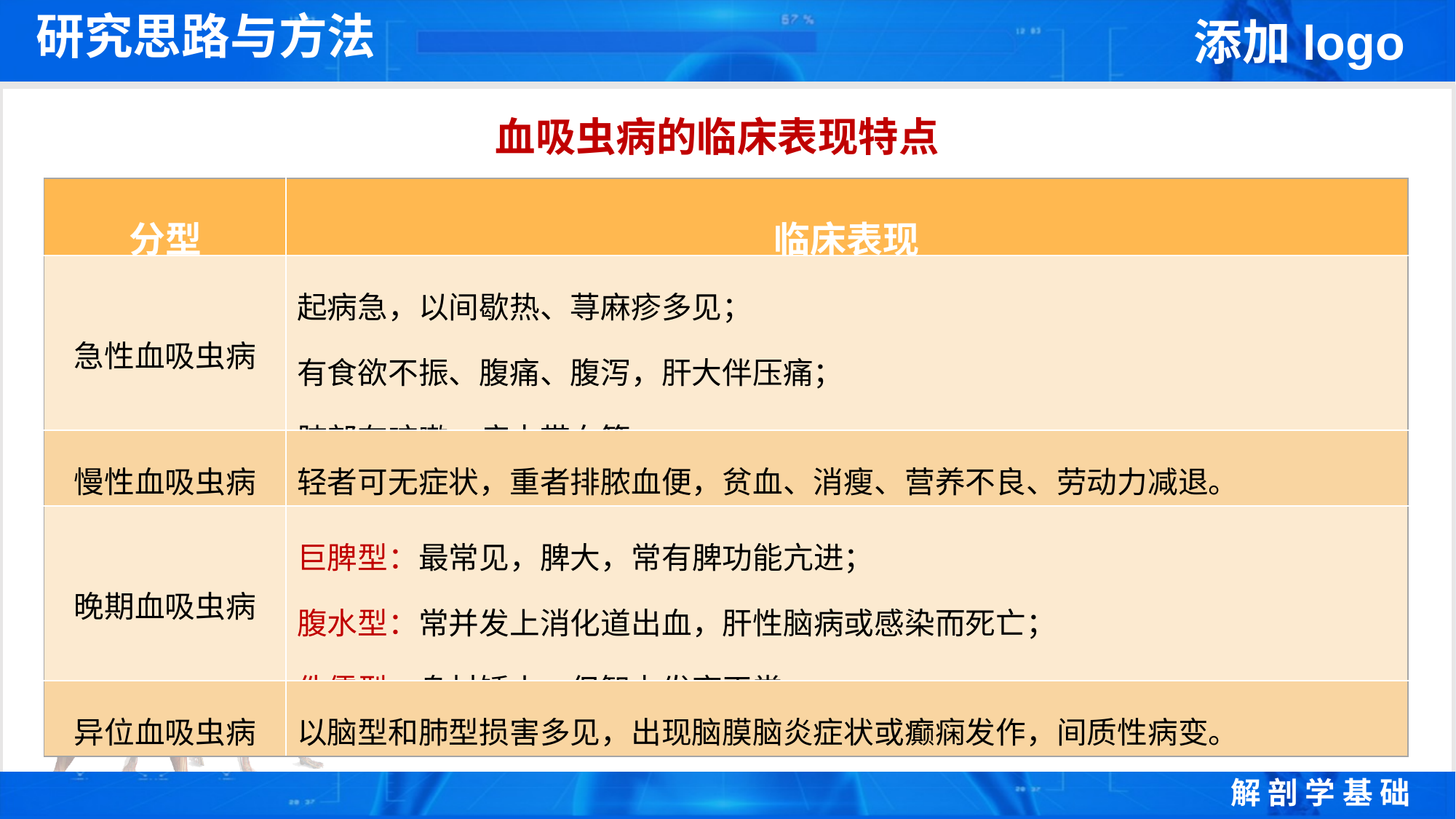

研究思路与方法
血吸虫病的临床表现特点
| 分型 | 临床表现 |
| --- | --- |
| 急性血吸虫病 | 起病急，以间歇热、荨麻疹多见； 有食欲不振、腹痛、腹泻，肝大伴压痛； 肺部有咳嗽、痰中带血等。 |
| 慢性血吸虫病 | 轻者可无症状，重者排脓血便，贫血、消瘦、营养不良、劳动力减退。 |
| 晚期血吸虫病 | 巨脾型：最常见，脾大，常有脾功能亢进； 腹水型：常并发上消化道出血，肝性脑病或感染而死亡； 侏儒型：身材矮小，但智力发育正常。 |
| 异位血吸虫病 | 以脑型和肺型损害多见，出现脑膜脑炎症状或癫痫发作，间质性病变。 |